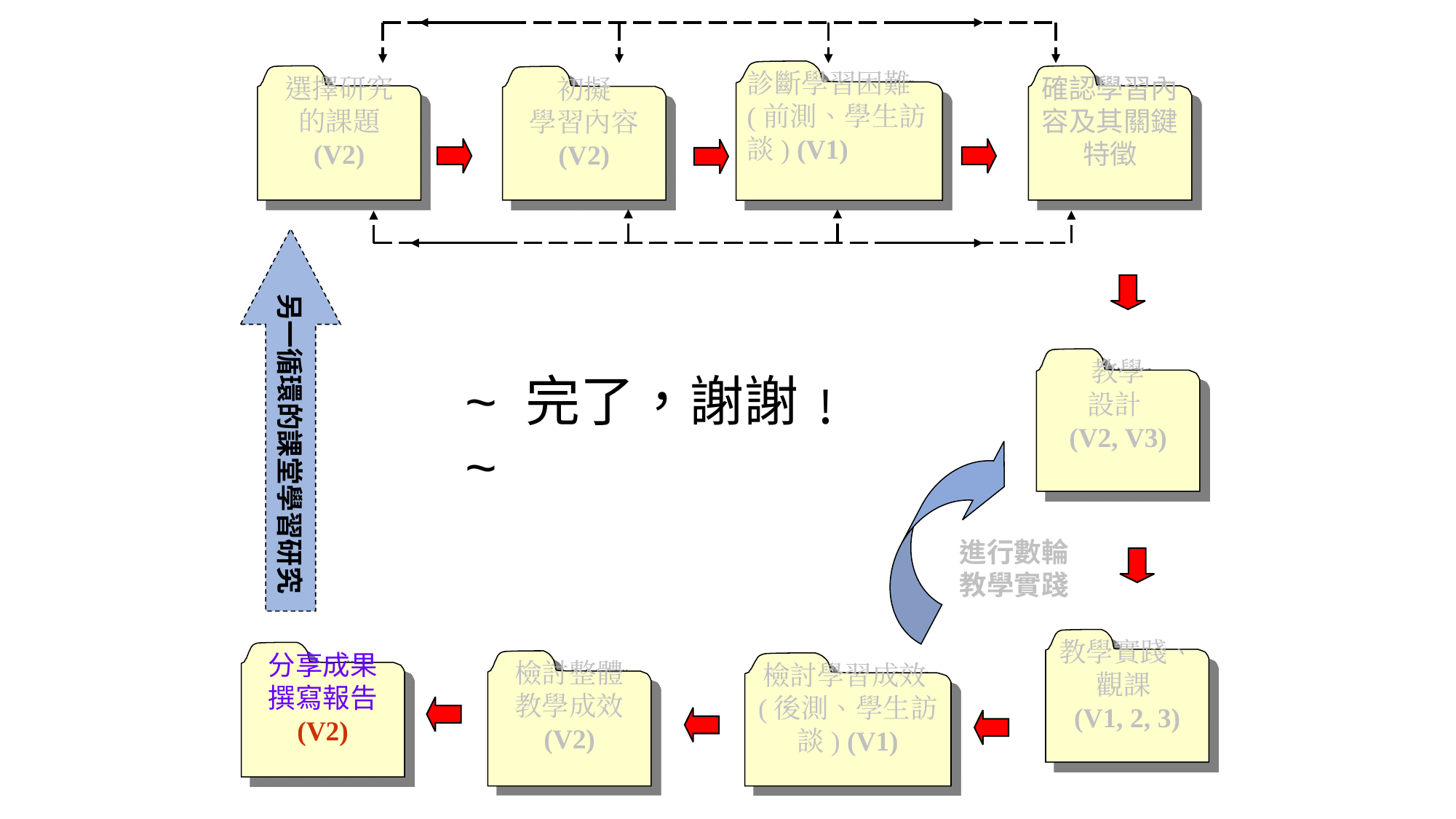

診斷學習困難 (前測、學生訪談) (V1)
選擇研究
的課題
(V2)
確認學習內容及其關鍵特徵

初擬
學習內容
(V2)

教學
設計
(V2, V3)

~ 完了，謝謝﹗~
另一循環的課堂學習研究

進行數輪
教學實踐

教學實踐、觀課
(V1, 2, 3)
分享成果
撰寫報告
(V2)
檢討整體
教學成效
(V2)

檢討學習成效(後測、學生訪談) (V1)